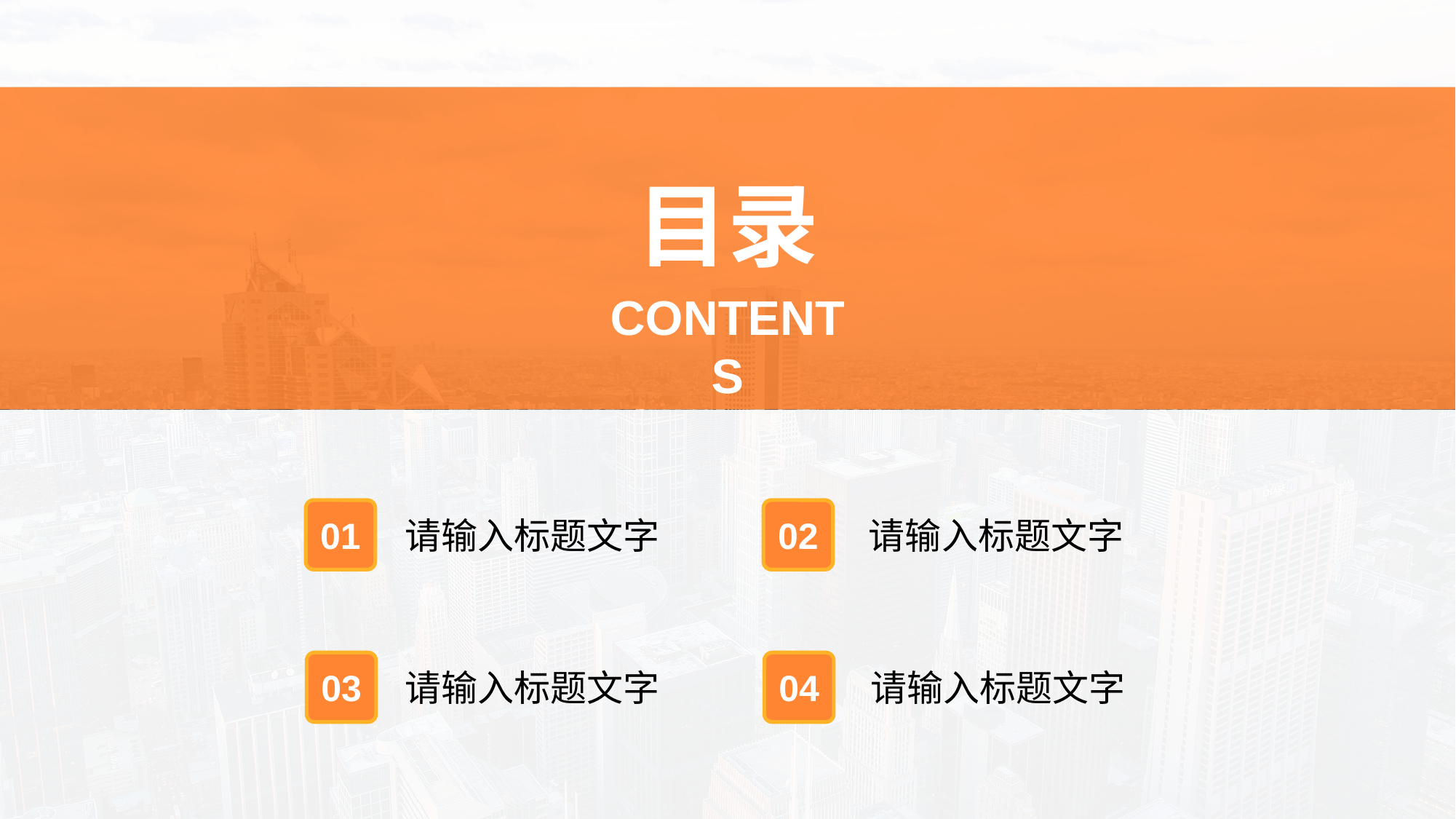

目录
CONTENTS

请输入标题文字
请输入标题文字
01
02

请输入标题文字
请输入标题文字
03
04